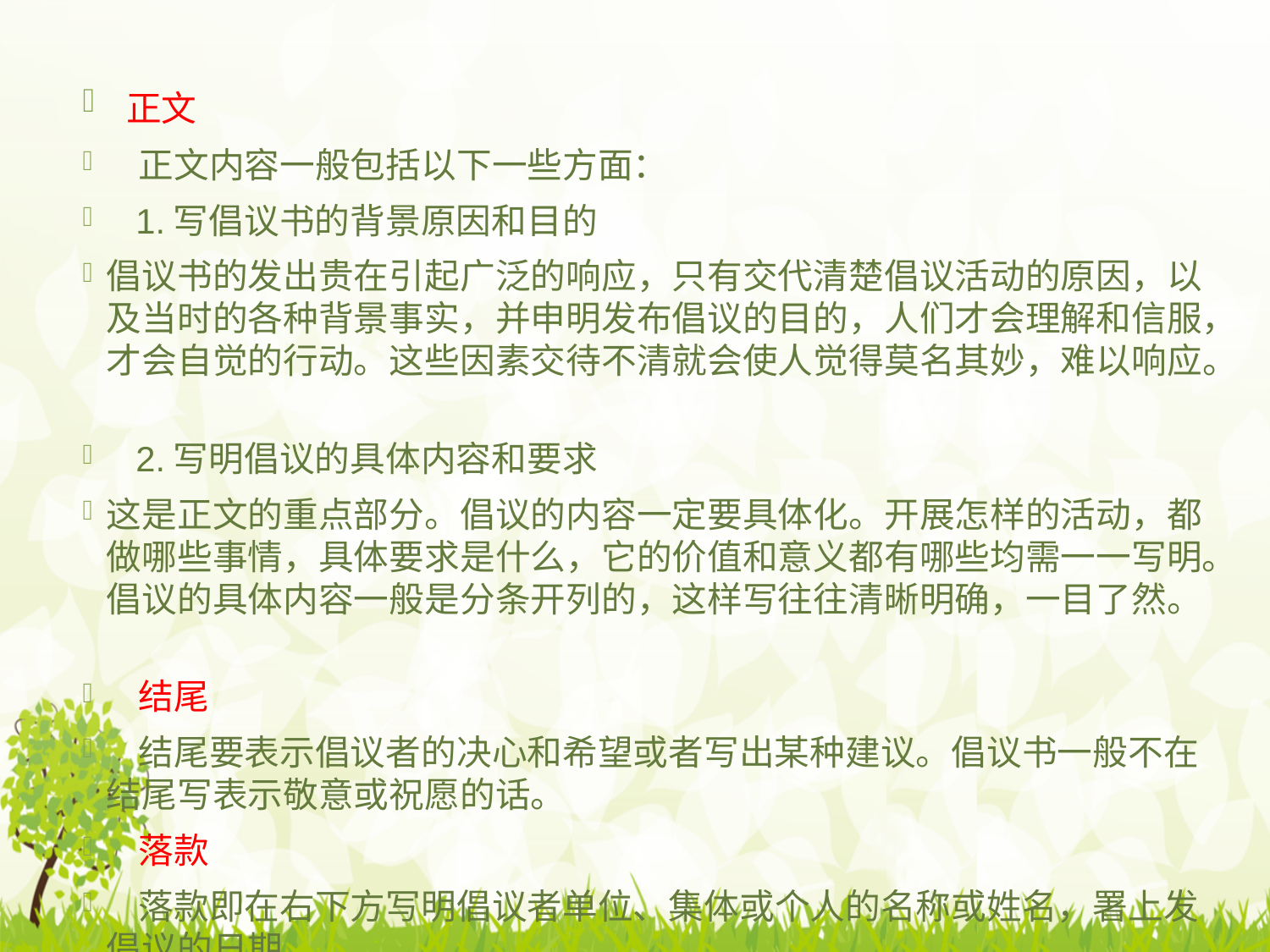

正文
   正文内容一般包括以下一些方面：
   1.写倡议书的背景原因和目的
倡议书的发出贵在引起广泛的响应，只有交代清楚倡议活动的原因，以及当时的各种背景事实，并申明发布倡议的目的，人们才会理解和信服，才会自觉的行动。这些因素交待不清就会使人觉得莫名其妙，难以响应。
   2.写明倡议的具体内容和要求
这是正文的重点部分。倡议的内容一定要具体化。开展怎样的活动，都做哪些事情，具体要求是什么，它的价值和意义都有哪些均需一一写明。倡议的具体内容一般是分条开列的，这样写往往清晰明确，一目了然。
   结尾
   结尾要表示倡议者的决心和希望或者写出某种建议。倡议书一般不在结尾写表示敬意或祝愿的话。
   落款
   落款即在右下方写明倡议者单位、集体或个人的名称或姓名，署上发倡议的日期。